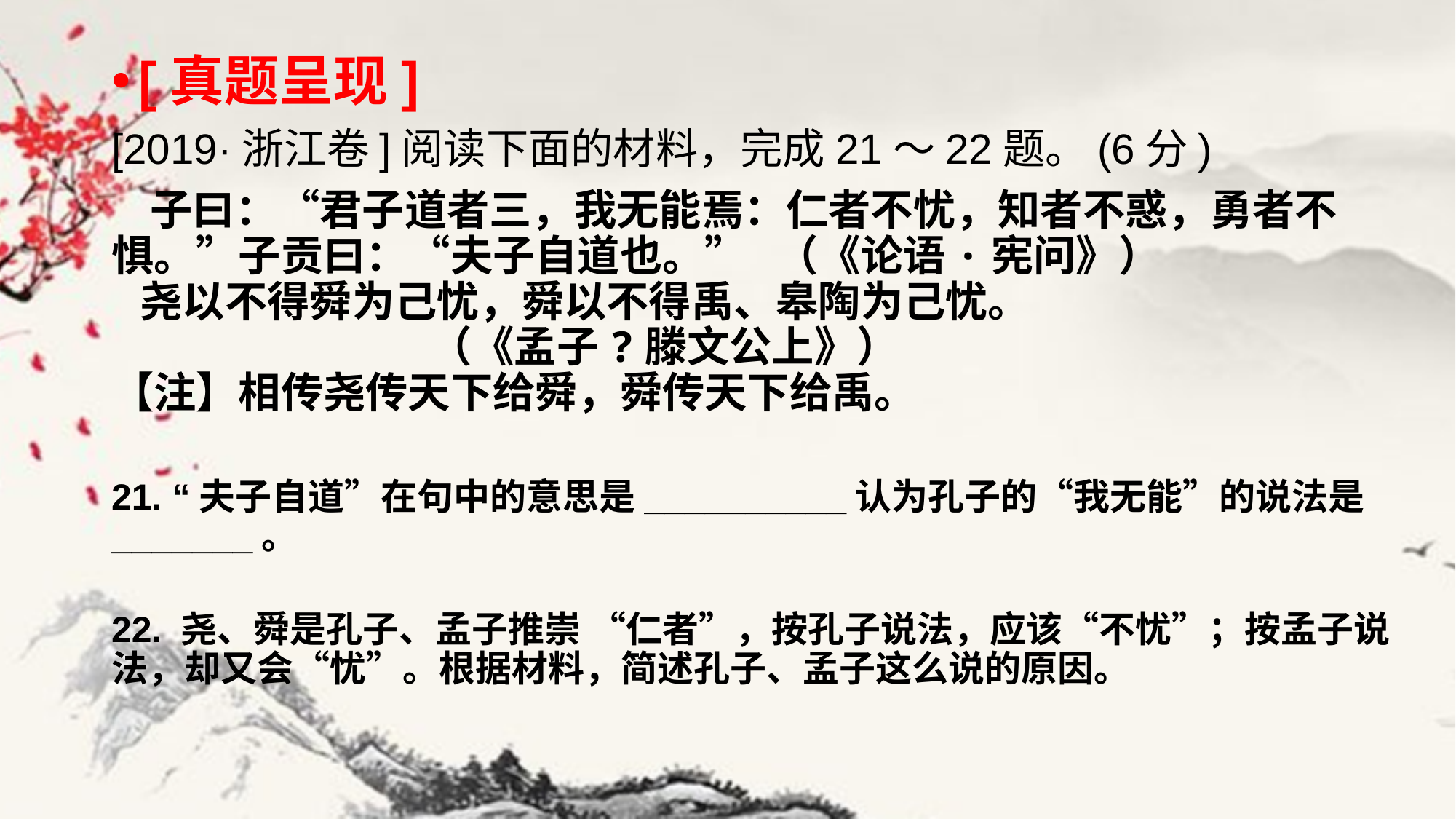

[真题呈现]
[2019·浙江卷]阅读下面的材料，完成21～22题。(6分)
   子曰：“君子道者三，我无能焉：仁者不忧，知者不惑，勇者不惧。”子贡曰：“夫子自道也。”   （《论语·宪问》）
   尧以不得舜为己忧，舜以不得禹、皋陶为己忧。
                                 （《孟子?滕文公上》）
【注】相传尧传天下给舜，舜传天下给禹。
21. “夫子自道”在句中的意思是__________认为孔子的“我无能”的说法是_______。
22. 尧、舜是孔子、孟子推崇 “仁者”，按孔子说法，应该“不忧”；按孟子说法，却又会“忧”。根据材料，简述孔子、孟子这么说的原因。